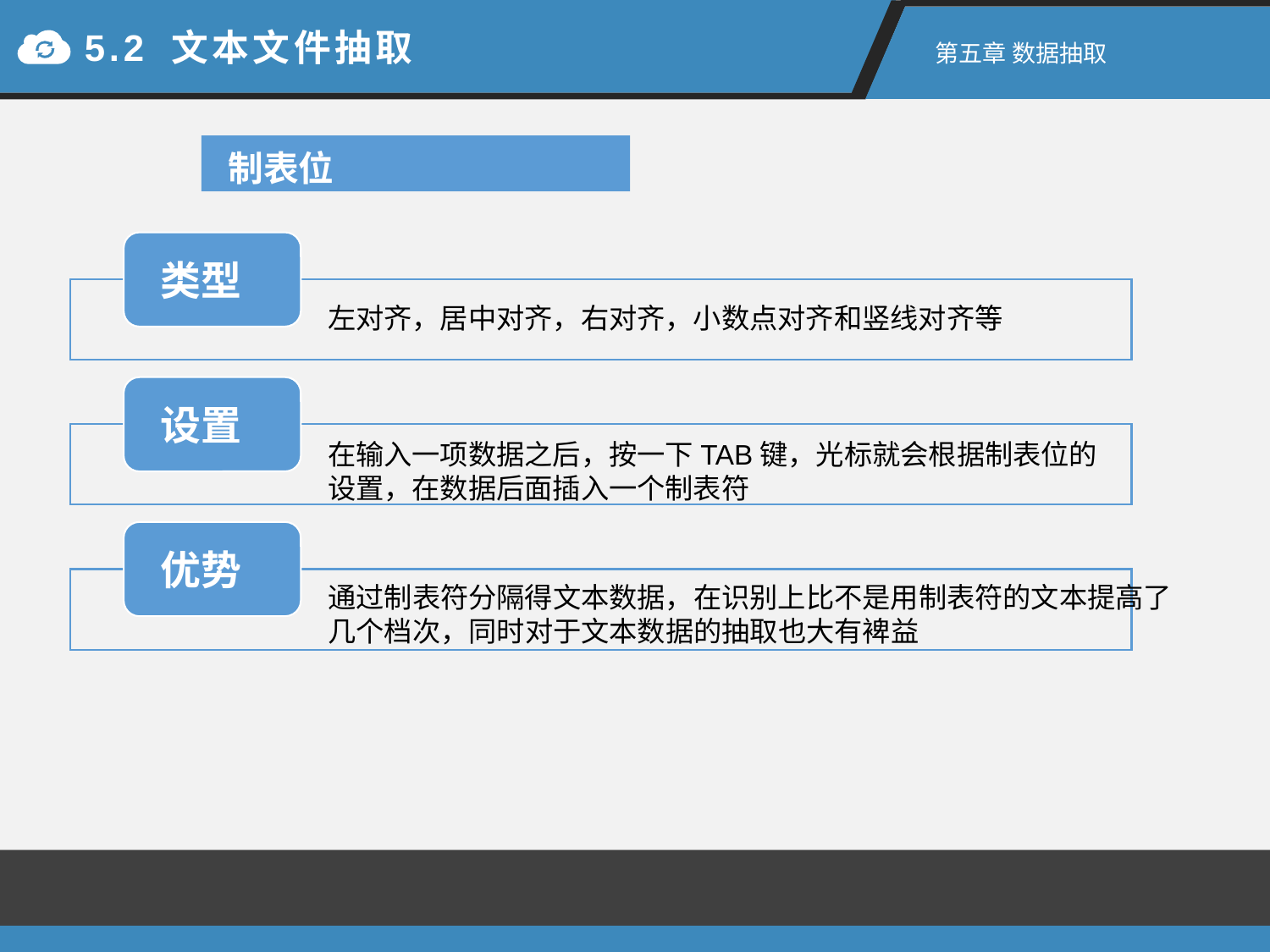

5.2 文本文件抽取

第五章 数据抽取

制表位

类型
设置
优势
左对齐，居中对齐，右对齐，小数点对齐和竖线对齐等
在输入一项数据之后，按一下TAB键，光标就会根据制表位的设置，在数据后面插入一个制表符
通过制表符分隔得文本数据，在识别上比不是用制表符的文本提高了几个档次，同时对于文本数据的抽取也大有裨益